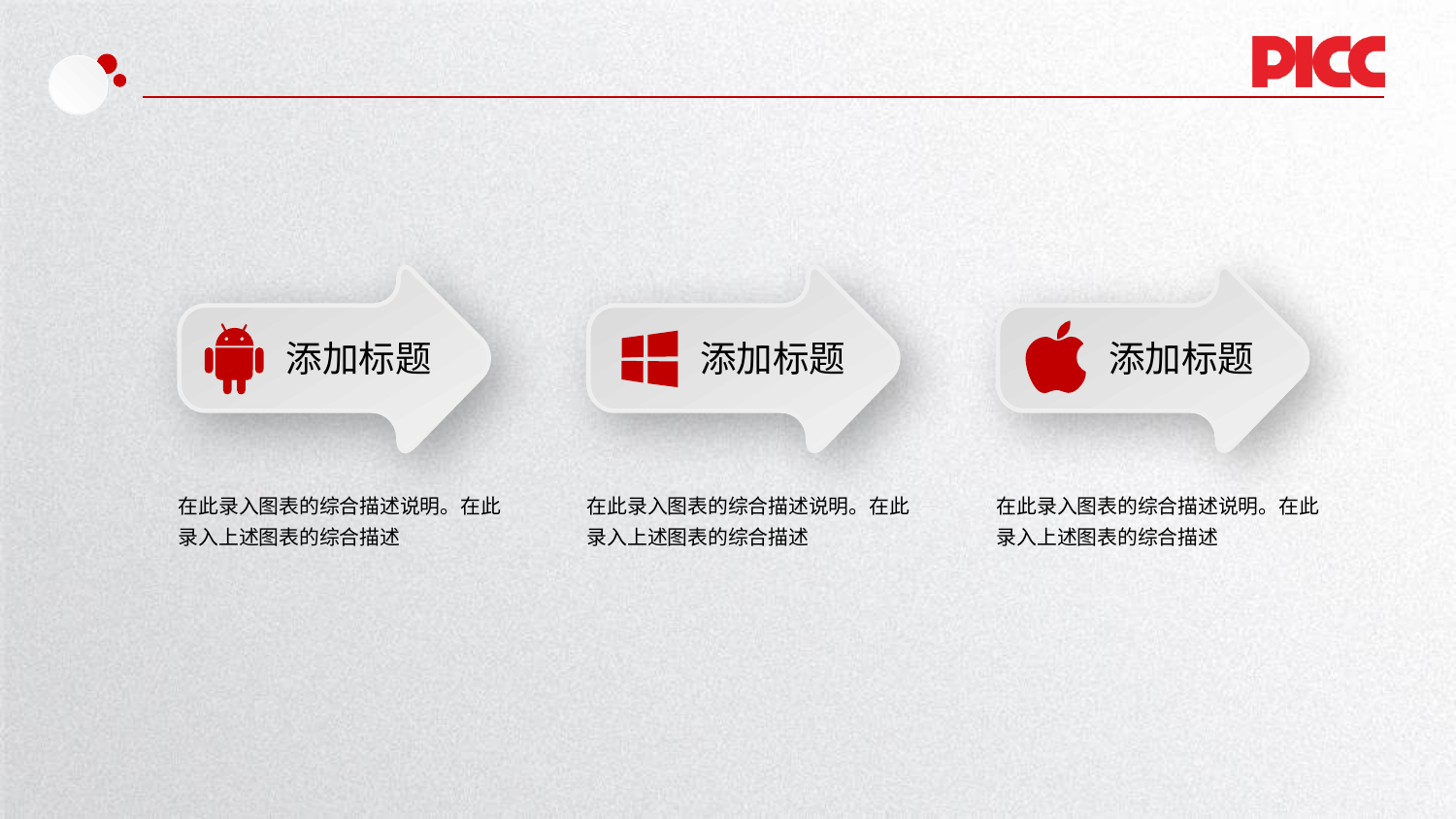

添加标题
添加标题
添加标题
在此录入图表的综合描述说明。在此录入上述图表的综合描述
在此录入图表的综合描述说明。在此录入上述图表的综合描述
在此录入图表的综合描述说明。在此录入上述图表的综合描述